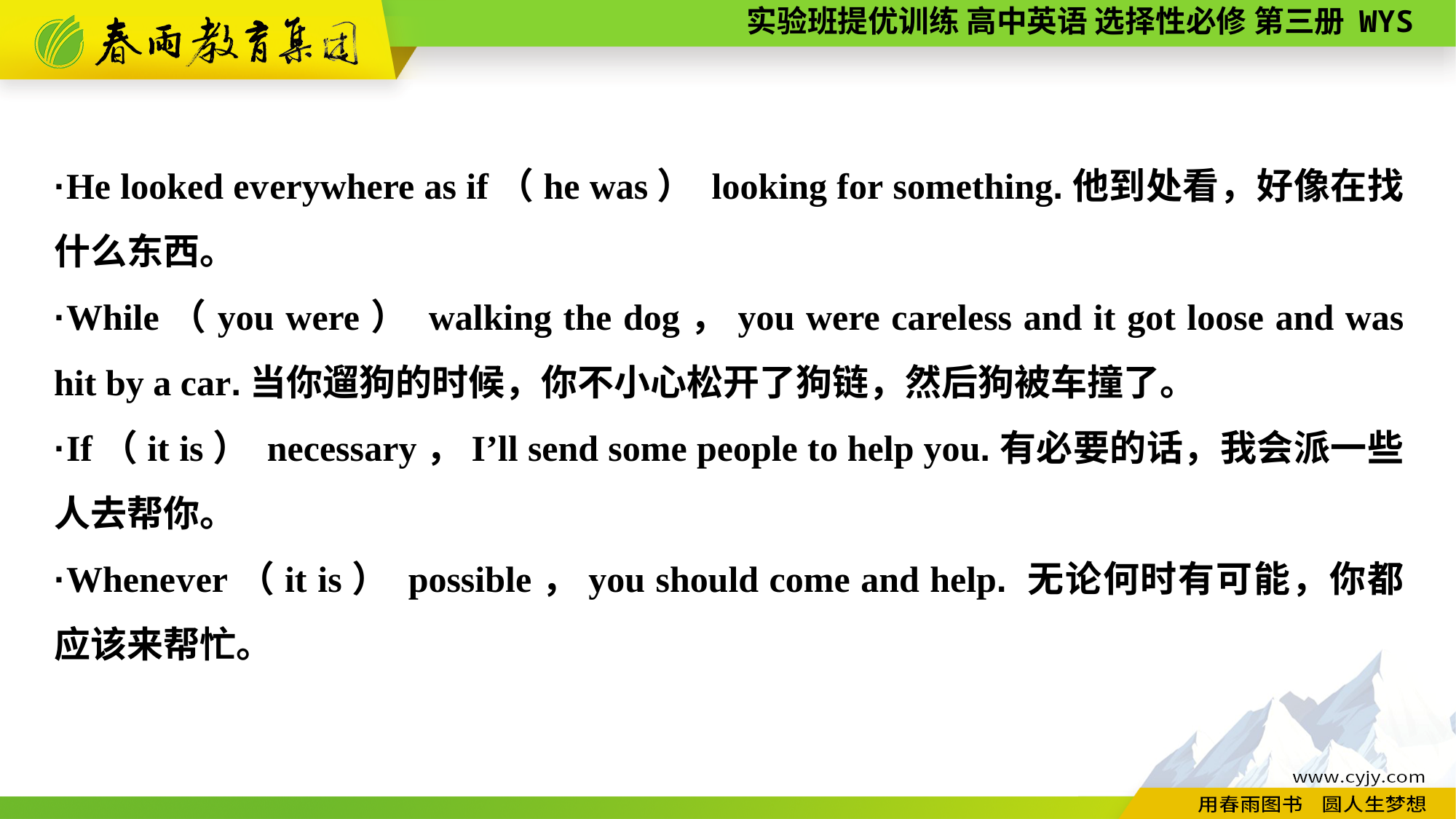

·He looked everywhere as if（he was） looking for something.他到处看，好像在找什么东西。
·While（you were） walking the dog，you were careless and it got loose and was hit by a car.当你遛狗的时候，你不小心松开了狗链，然后狗被车撞了。
·If（it is） necessary，I’ll send some people to help you.有必要的话，我会派一些人去帮你。
·Whenever（it is） possible，you should come and help. 无论何时有可能，你都应该来帮忙。